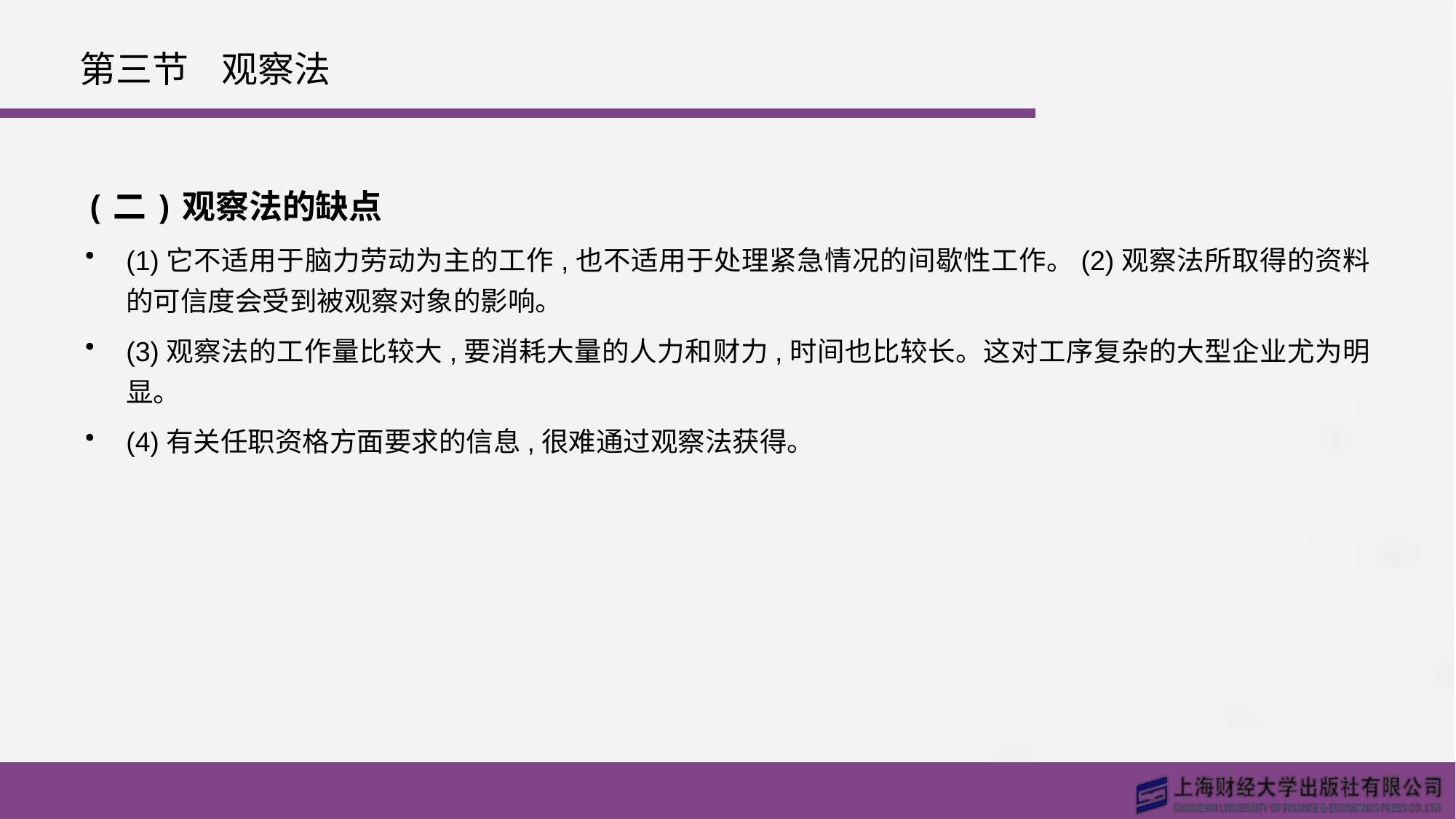

# 第三节    观察法
(二)观察法的缺点
(1)它不适用于脑力劳动为主的工作,也不适用于处理紧急情况的间歇性工作。(2)观察法所取得的资料的可信度会受到被观察对象的影响。
(3)观察法的工作量比较大,要消耗大量的人力和财力,时间也比较长。这对工序复杂的大型企业尤为明显。
(4)有关任职资格方面要求的信息,很难通过观察法获得。